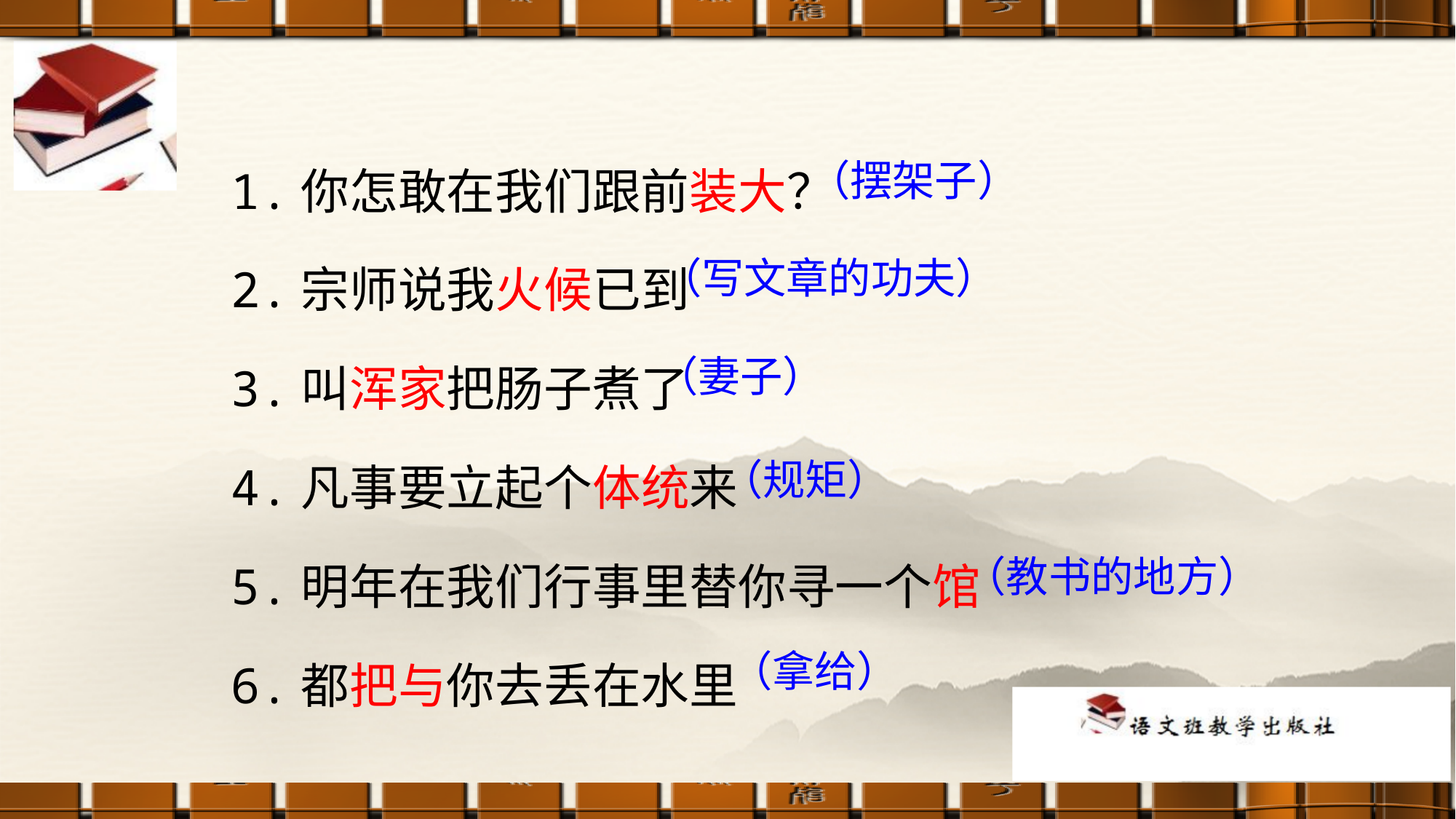

1.你怎敢在我们跟前装大？
2.宗师说我火候已到
3.叫浑家把肠子煮了
4.凡事要立起个体统来
5.明年在我们行事里替你寻一个馆
6.都把与你去丢在水里
（摆架子）
（写文章的功夫）
（妻子）
（规矩）
（教书的地方）
（拿给）